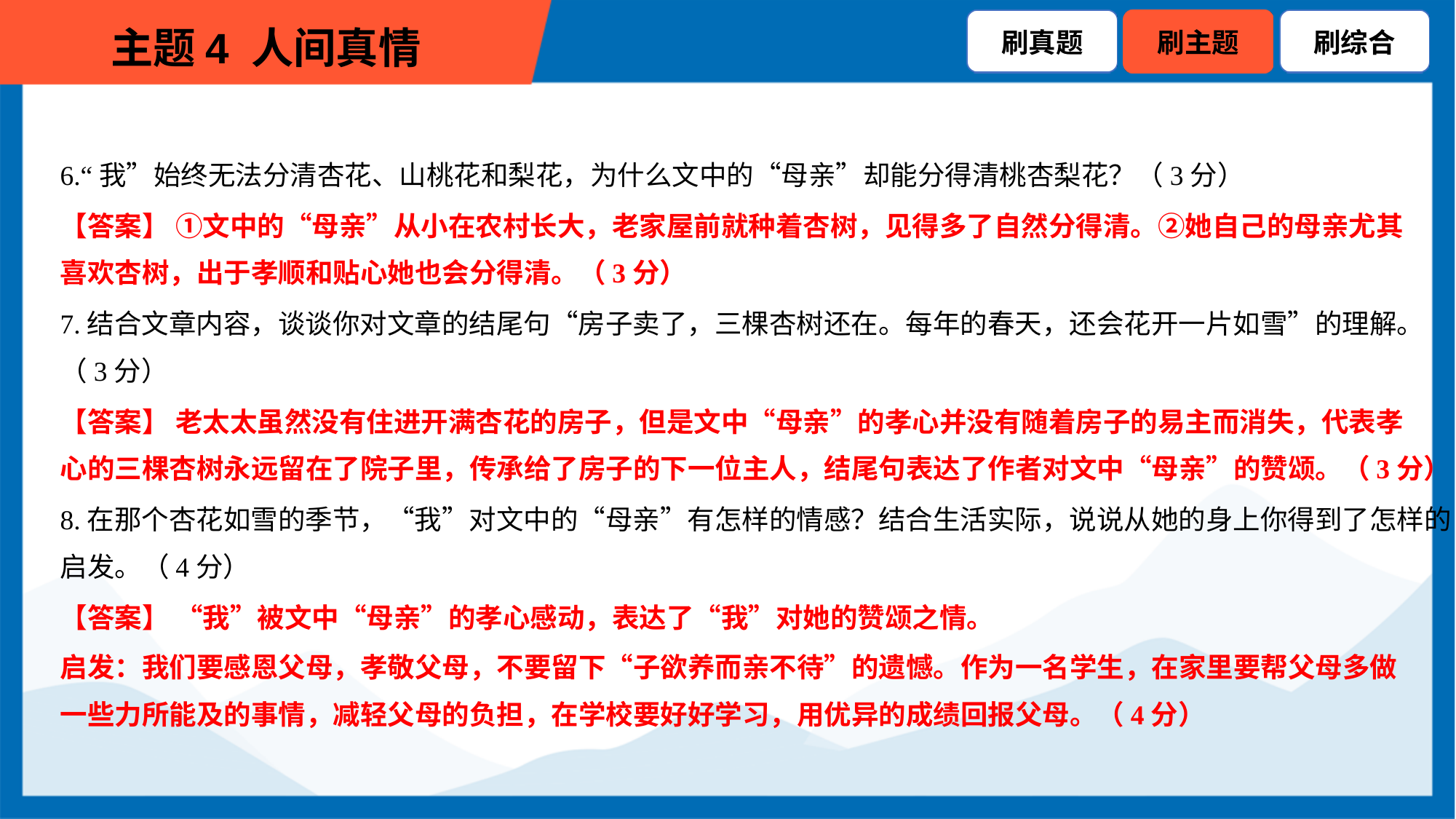

6.“我”始终无法分清杏花、山桃花和梨花，为什么文中的“母亲”却能分得清桃杏梨花？（3分）
【答案】 ①文中的“母亲”从小在农村长大，老家屋前就种着杏树，见得多了自然分得清。②她自己的母亲尤其
喜欢杏树，出于孝顺和贴心她也会分得清。（3分）
7.结合文章内容，谈谈你对文章的结尾句“房子卖了，三棵杏树还在。每年的春天，还会花开一片如雪”的理解。
（3分）
【答案】 老太太虽然没有住进开满杏花的房子，但是文中“母亲”的孝心并没有随着房子的易主而消失，代表孝
心的三棵杏树永远留在了院子里，传承给了房子的下一位主人，结尾句表达了作者对文中“母亲”的赞颂。（3分）
8.在那个杏花如雪的季节，“我”对文中的“母亲”有怎样的情感？结合生活实际，说说从她的身上你得到了怎样的
启发。（4分）
【答案】 “我”被文中“母亲”的孝心感动，表达了“我”对她的赞颂之情。
启发：我们要感恩父母，孝敬父母，不要留下“子欲养而亲不待”的遗憾。作为一名学生，在家里要帮父母多做
一些力所能及的事情，减轻父母的负担，在学校要好好学习，用优异的成绩回报父母。（4分）